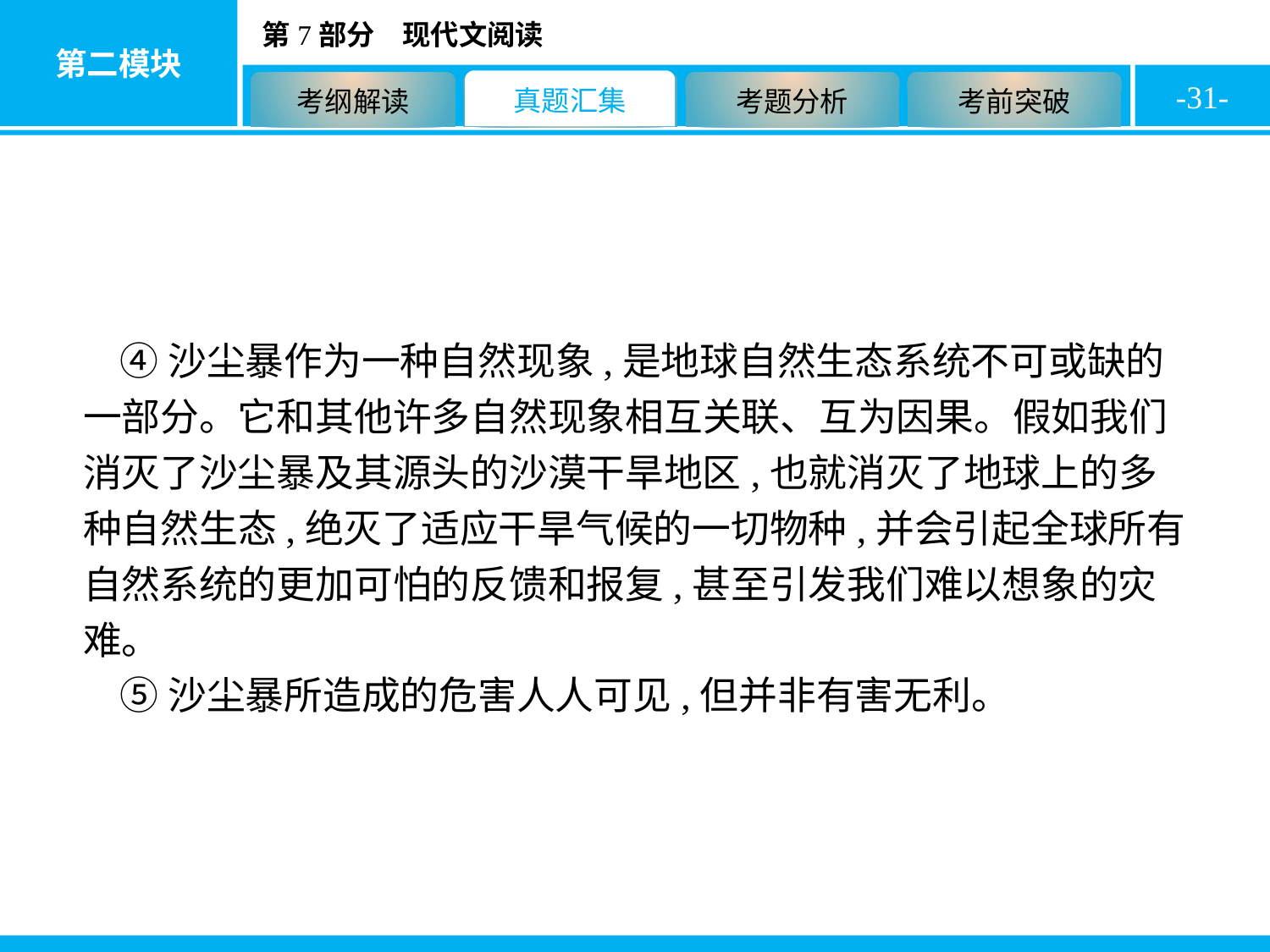

-31-
④沙尘暴作为一种自然现象,是地球自然生态系统不可或缺的一部分。它和其他许多自然现象相互关联、互为因果。假如我们消灭了沙尘暴及其源头的沙漠干旱地区,也就消灭了地球上的多种自然生态,绝灭了适应干旱气候的一切物种,并会引起全球所有自然系统的更加可怕的反馈和报复,甚至引发我们难以想象的灾难。
⑤沙尘暴所造成的危害人人可见,但并非有害无利。